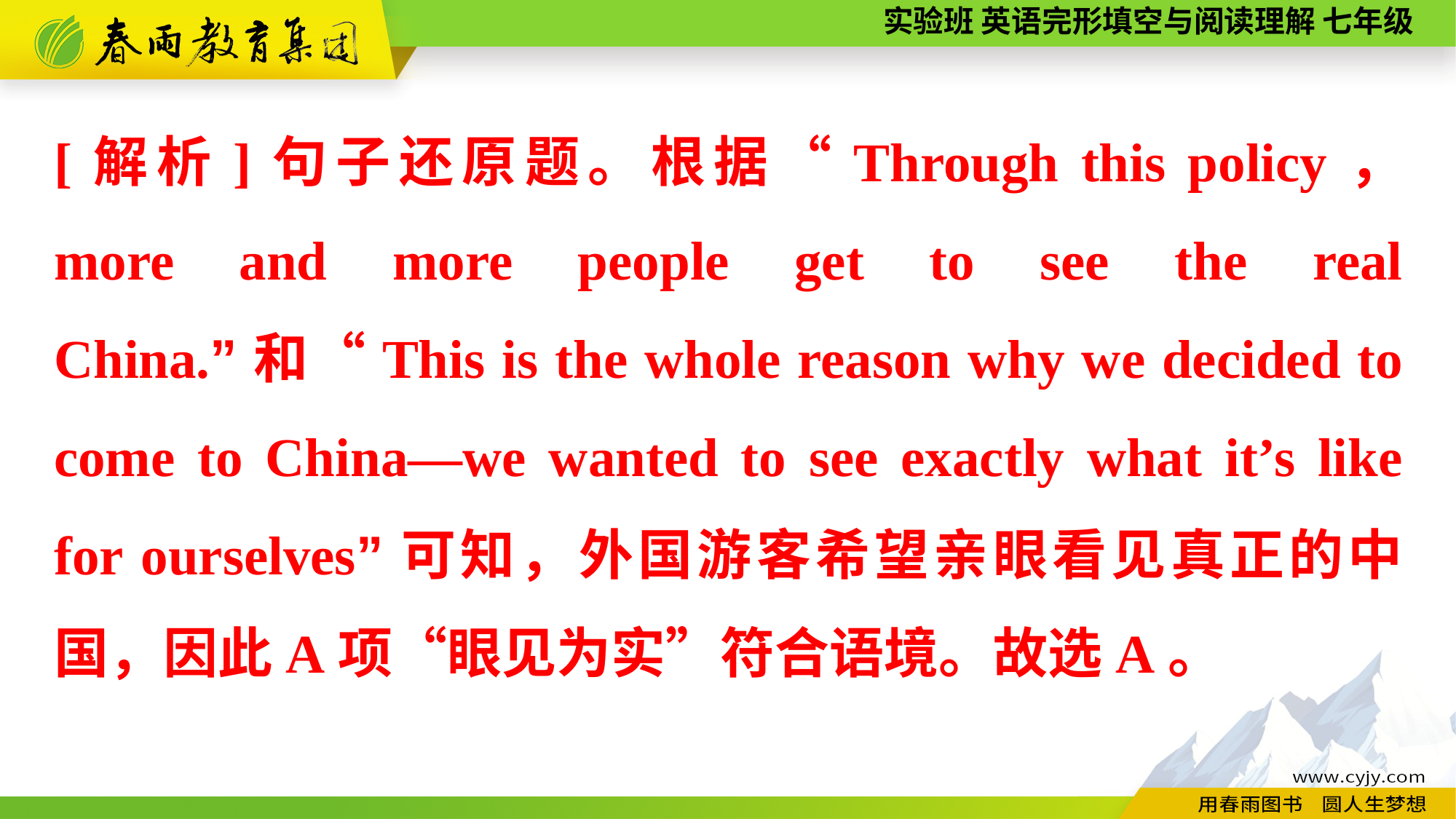

[解析]句子还原题。根据“Through this policy， more and more people get to see the real China.”和“This is the whole reason why we decided to come to China—we wanted to see exactly what it’s like for ourselves”可知，外国游客希望亲眼看见真正的中国，因此A项“眼见为实”符合语境。故选A。